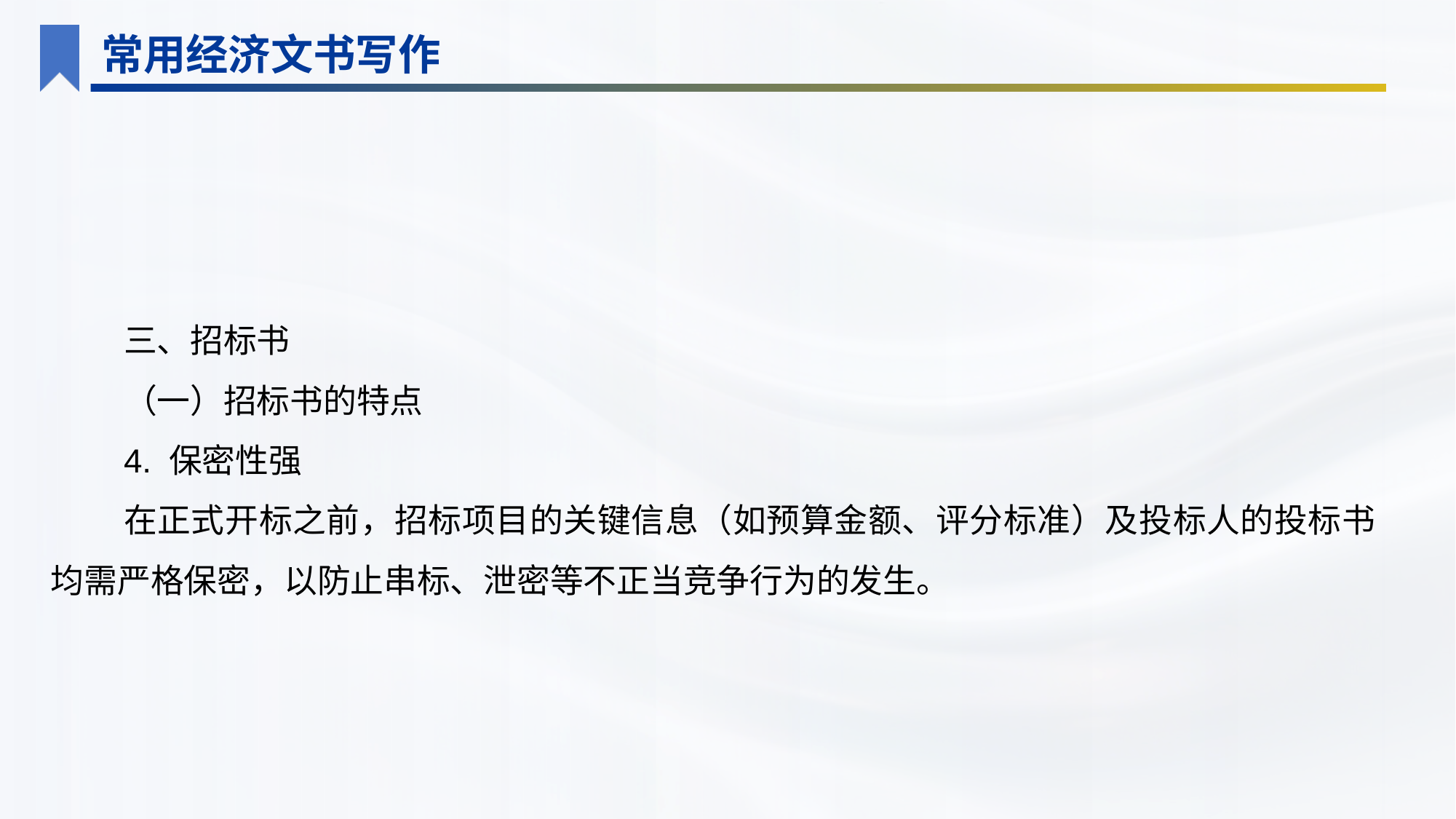

常用经济文书写作
三、招标书
（一）招标书的特点
4. 保密性强
在正式开标之前，招标项目的关键信息（如预算金额、评分标准）及投标人的投标书均需严格保密，以防止串标、泄密等不正当竞争行为的发生。